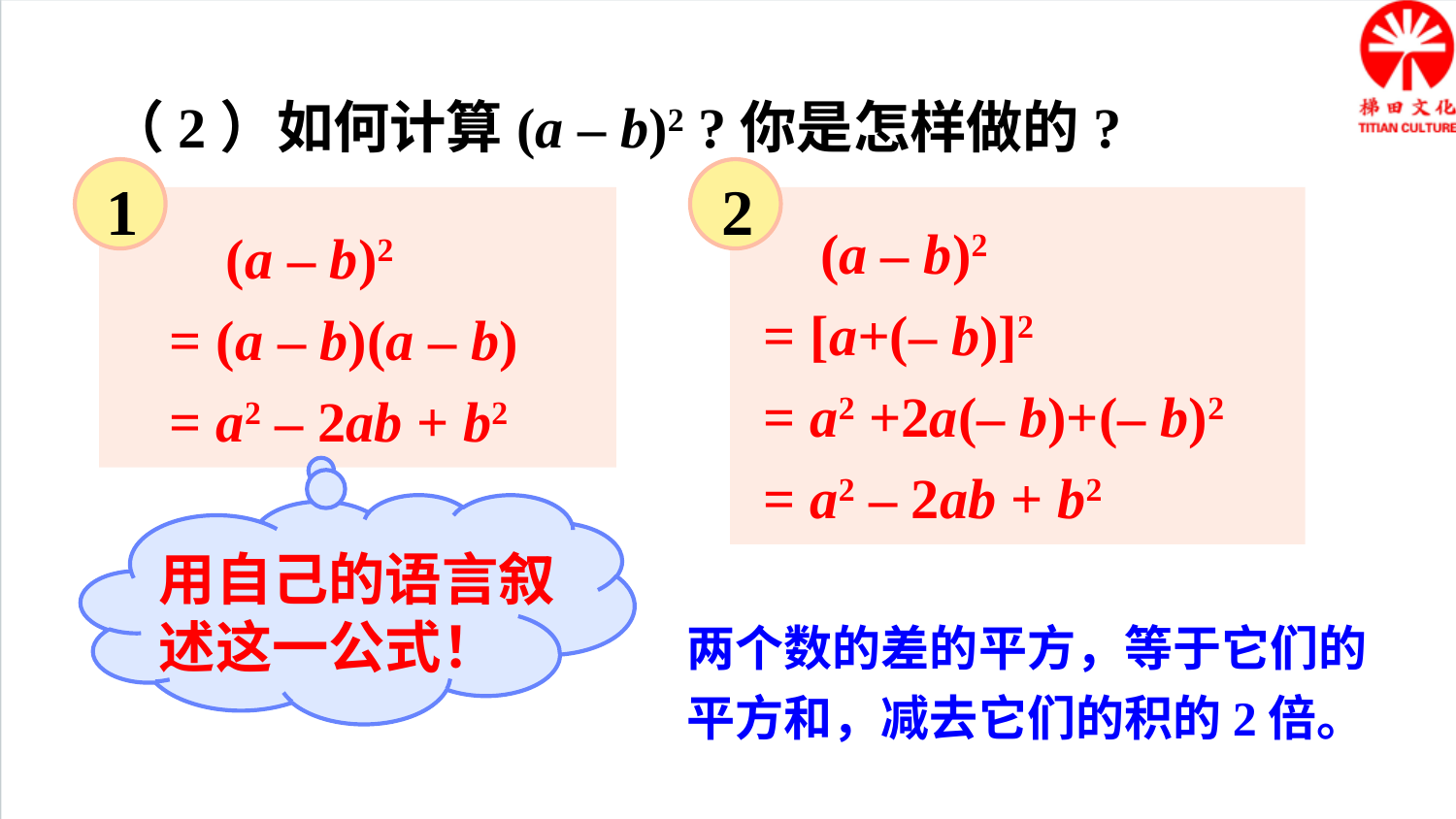

（2）如何计算(a – b)2 ?你是怎样做的?
1

    (a – b)2
= (a – b)(a – b)
= a2 – 2ab + b2
2

    (a – b)2
= [a+(– b)]2
= a2 +2a(– b)+(– b)2
= a2 – 2ab + b2

用自己的语言叙述这一公式！
两个数的差的平方，等于它们的平方和，减去它们的积的2倍。